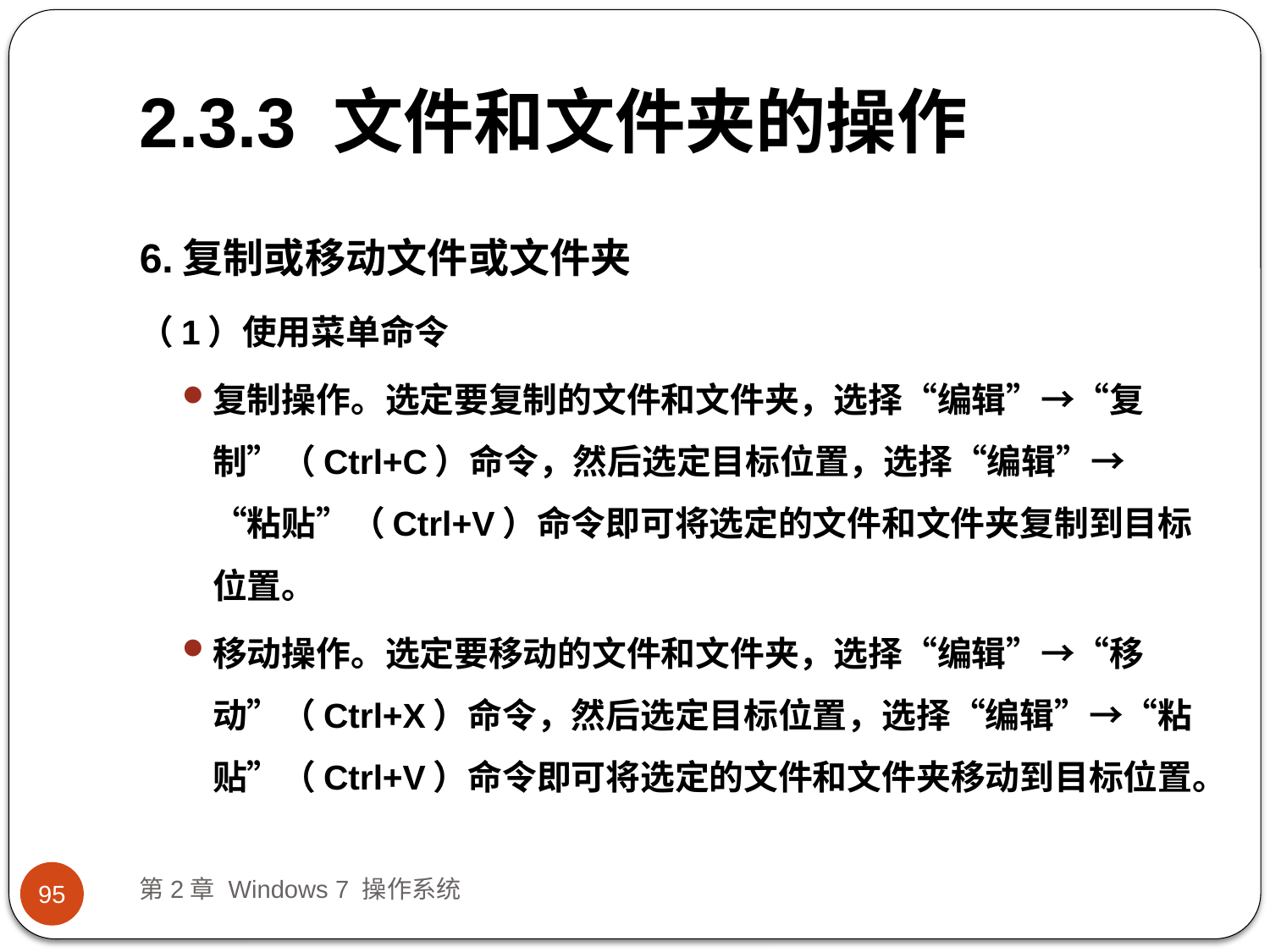

# 2.3.3 文件和文件夹的操作
6.复制或移动文件或文件夹
（1）使用菜单命令
复制操作。选定要复制的文件和文件夹，选择“编辑”→“复制”（Ctrl+C）命令，然后选定目标位置，选择“编辑”→“粘贴”（Ctrl+V）命令即可将选定的文件和文件夹复制到目标位置。
移动操作。选定要移动的文件和文件夹，选择“编辑”→“移动”（Ctrl+X）命令，然后选定目标位置，选择“编辑”→“粘贴”（Ctrl+V）命令即可将选定的文件和文件夹移动到目标位置。
第2章 Windows 7 操作系统
95